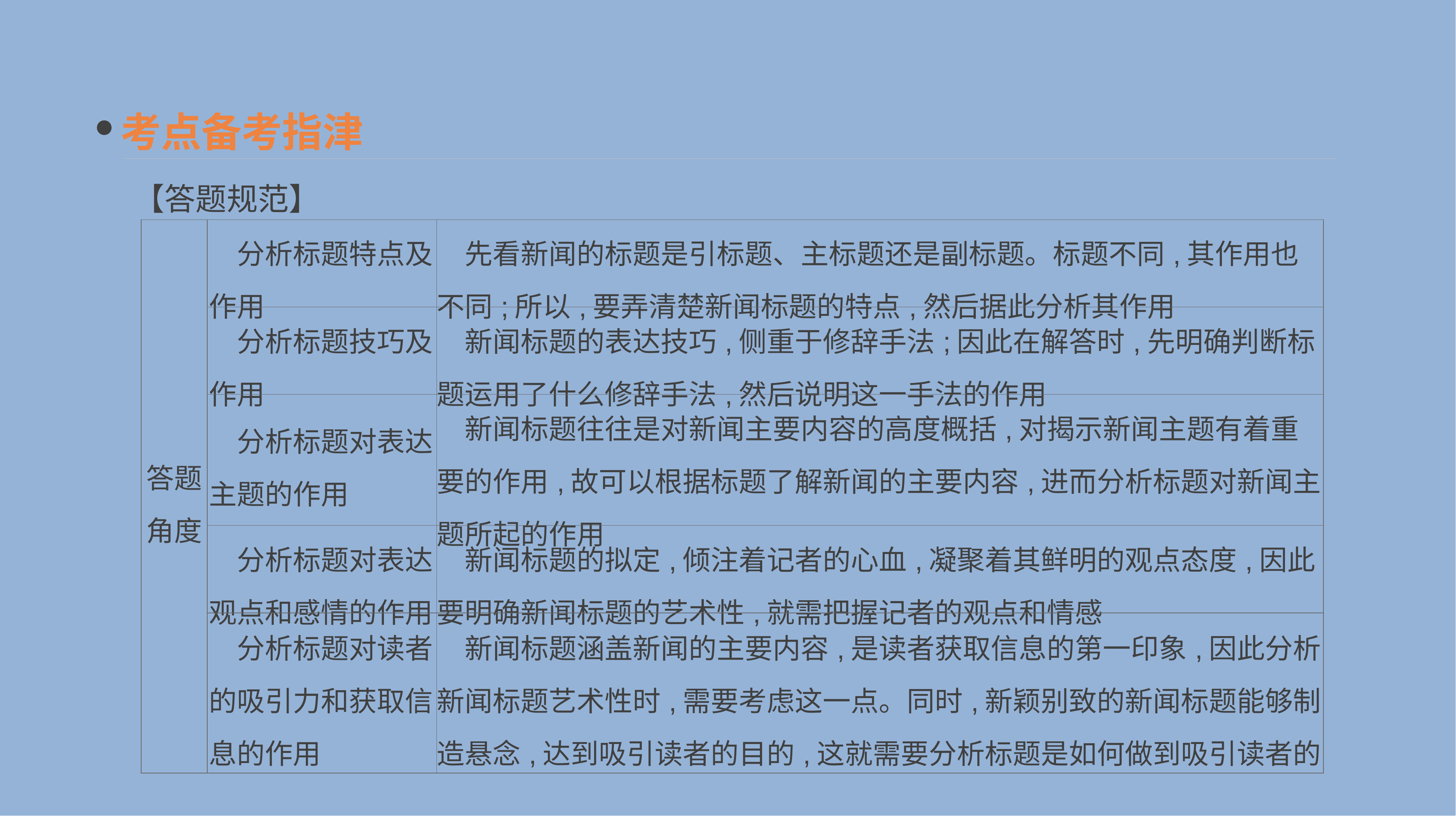

考点备考指津

【答题规范】
| 答题 角度 | 分析标题特点及作用 | 先看新闻的标题是引标题、主标题还是副标题。标题不同,其作用也不同;所以,要弄清楚新闻标题的特点,然后据此分析其作用 |
| --- | --- | --- |
|  | 分析标题技巧及作用 | 新闻标题的表达技巧,侧重于修辞手法;因此在解答时,先明确判断标题运用了什么修辞手法,然后说明这一手法的作用 |
|  | 分析标题对表达主题的作用 | 新闻标题往往是对新闻主要内容的高度概括,对揭示新闻主题有着重要的作用,故可以根据标题了解新闻的主要内容,进而分析标题对新闻主题所起的作用 |
|  | 分析标题对表达观点和感情的作用 | 新闻标题的拟定,倾注着记者的心血,凝聚着其鲜明的观点态度,因此要明确新闻标题的艺术性,就需把握记者的观点和情感 |
|  | 分析标题对读者的吸引力和获取信息的作用 | 新闻标题涵盖新闻的主要内容,是读者获取信息的第一印象,因此分析新闻标题艺术性时,需要考虑这一点。同时,新颖别致的新闻标题能够制造悬念,达到吸引读者的目的,这就需要分析标题是如何做到吸引读者的 |